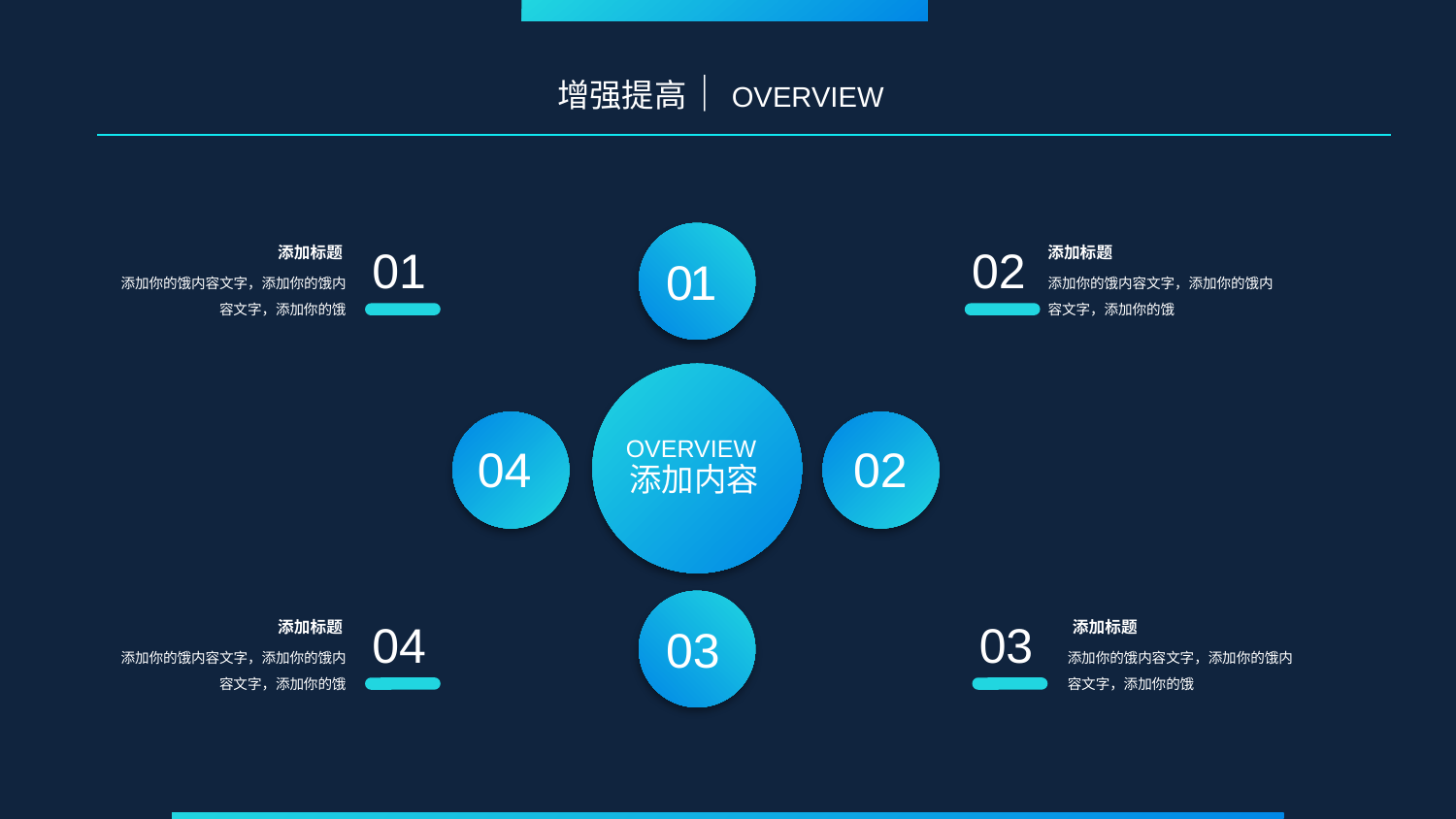

增强提高｜OVERVIEW

01
01
添加标题
添加你的饿内容文字，添加你的饿内容文字，添加你的饿
02
添加标题
添加你的饿内容文字，添加你的饿内容文字，添加你的饿

OVERVIEW
添加内容

04

02

03
04
添加标题
添加你的饿内容文字，添加你的饿内容文字，添加你的饿
03
添加标题
添加你的饿内容文字，添加你的饿内容文字，添加你的饿